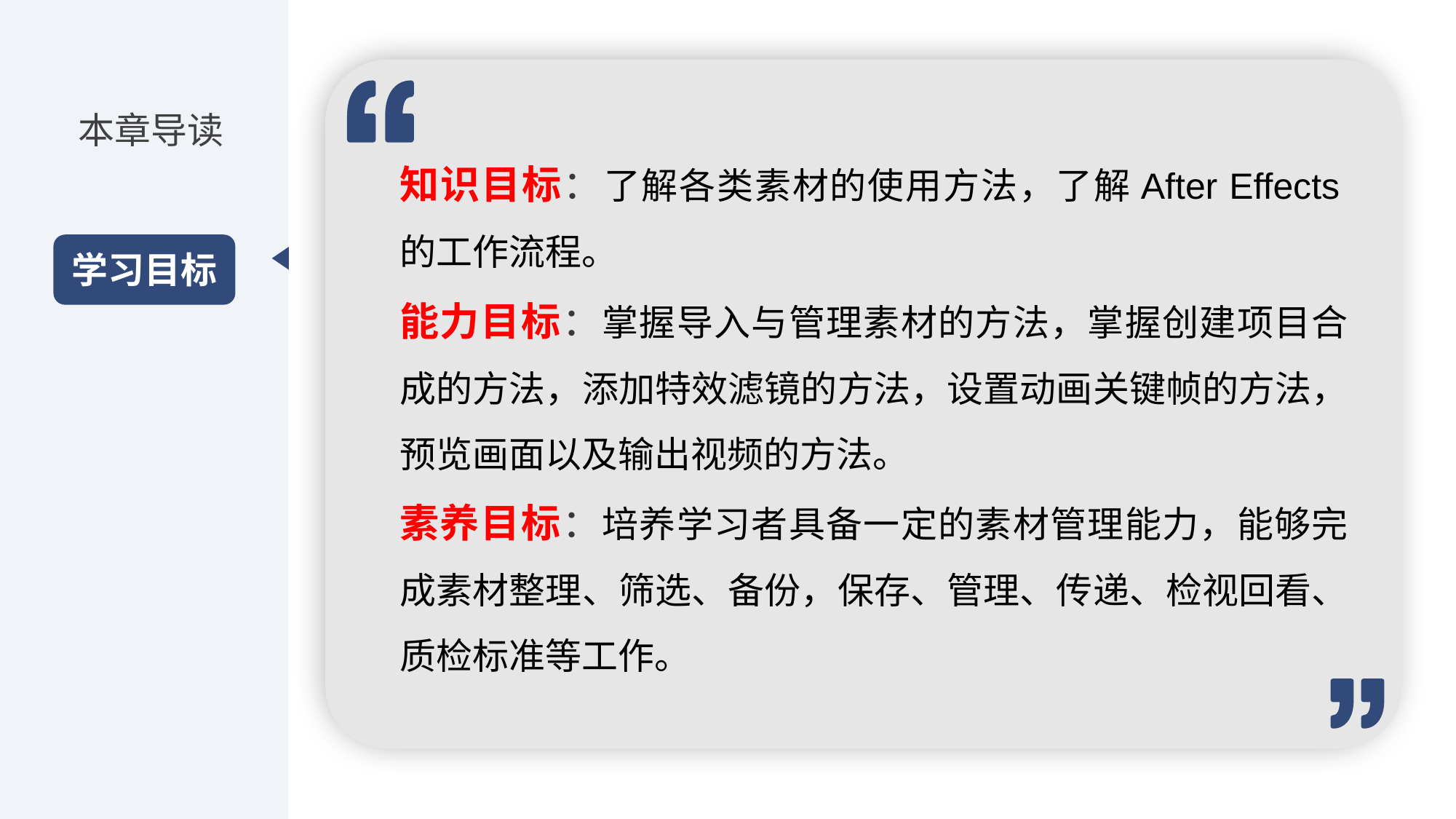

本章导读
知识目标：了解各类素材的使用方法，了解After Effects的工作流程。
能力目标：掌握导入与管理素材的方法，掌握创建项目合成的方法，添加特效滤镜的方法，设置动画关键帧的方法，预览画面以及输出视频的方法。
素养目标：培养学习者具备一定的素材管理能力，能够完成素材整理、筛选、备份，保存、管理、传递、检视回看、质检标准等工作。

学习目标